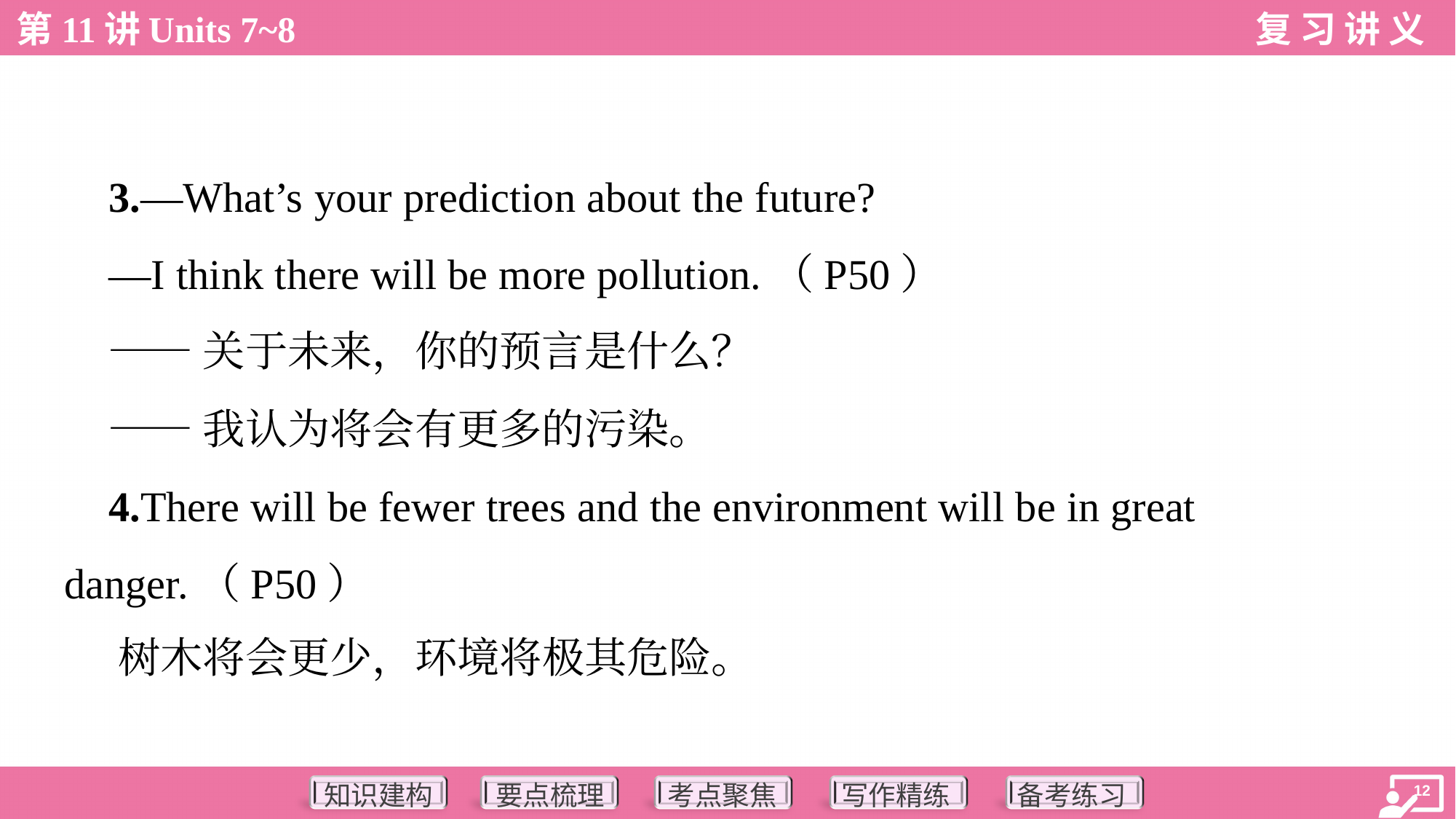

3.—What’s your prediction about the future?
    —I think there will be more pollution.（P50）
    ——关于未来，你的预言是什么？
    ——我认为将会有更多的污染。
    4.There will be fewer trees and the environment will be in great
danger.（P50）
    树木将会更少，环境将极其危险。